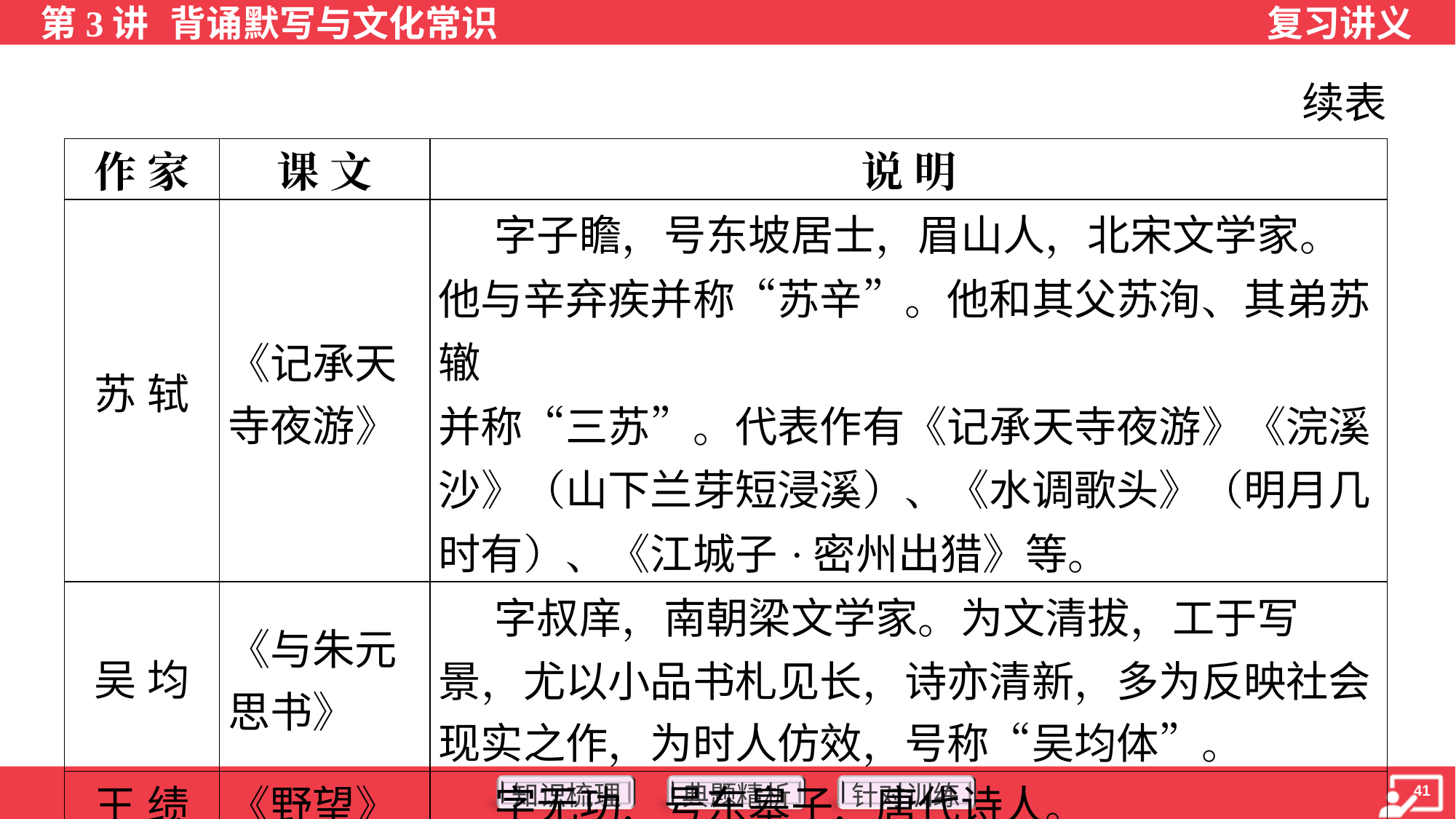

续表
| 作 家 | 课 文 | 说 明 |
| --- | --- | --- |
| 苏 轼 | 《记承天 寺夜游》 | 字子瞻，号东坡居士，眉山人，北宋文学家。 他与辛弃疾并称“苏辛”。他和其父苏洵、其弟苏辙 并称“三苏”。代表作有《记承天寺夜游》《浣溪 沙》（山下兰芽短浸溪）、《水调歌头》（明月几时有）、《江城子·密州出猎》等。 |
| 吴 均 | 《与朱元 思书》 | 字叔庠，南朝梁文学家。为文清拔，工于写 景，尤以小品书札见长，诗亦清新，多为反映社会 现实之作，为时人仿效，号称“吴均体”。 |
| 王 绩 | 《野望》 | 字无功，号东皋子，唐代诗人。 |